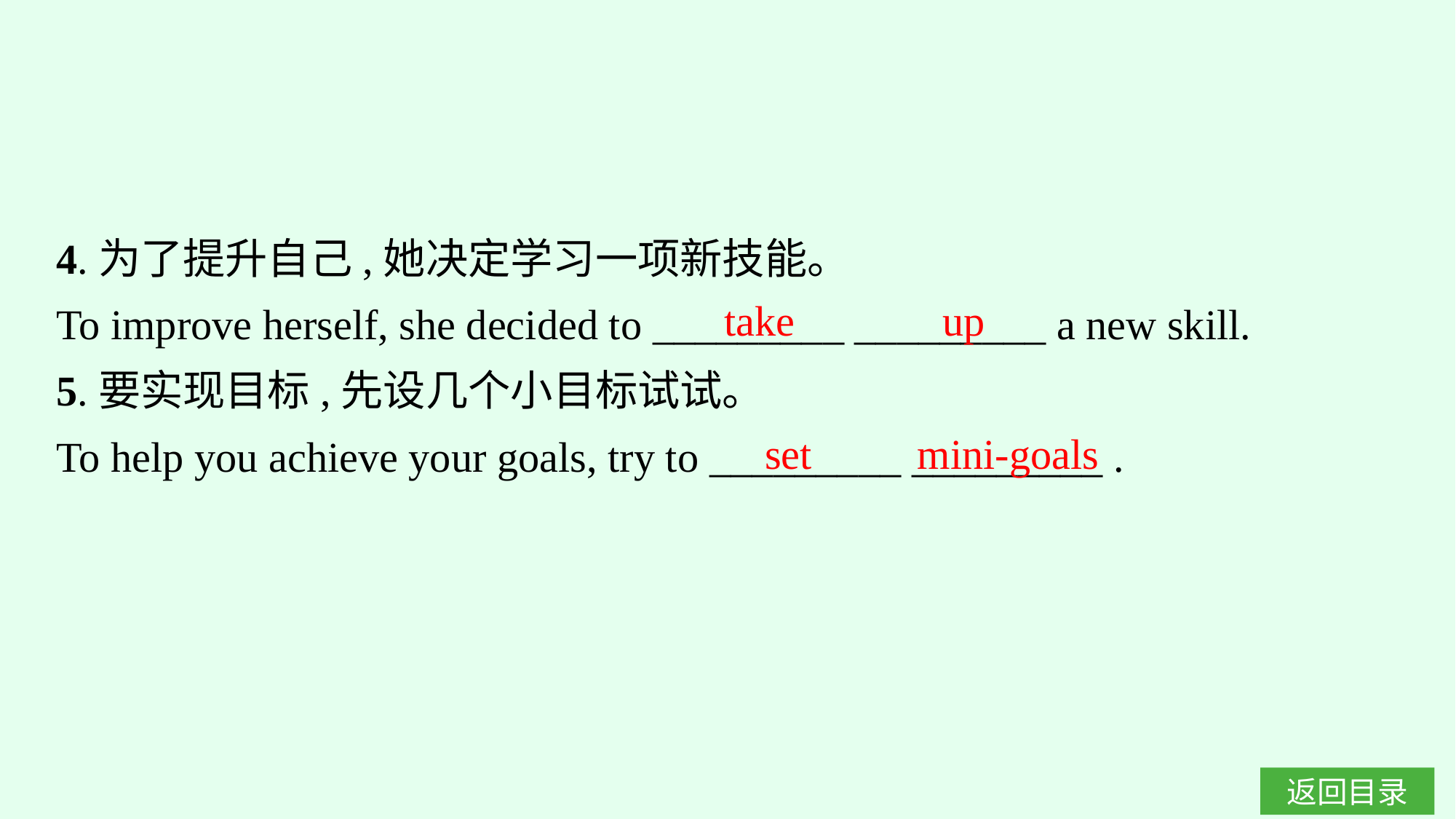

4.为了提升自己,她决定学习一项新技能。
To improve herself, she decided to _________ _________ a new skill.
5.要实现目标,先设几个小目标试试。
To help you achieve your goals, try to _________ _________ .
take              up
set          mini-goals